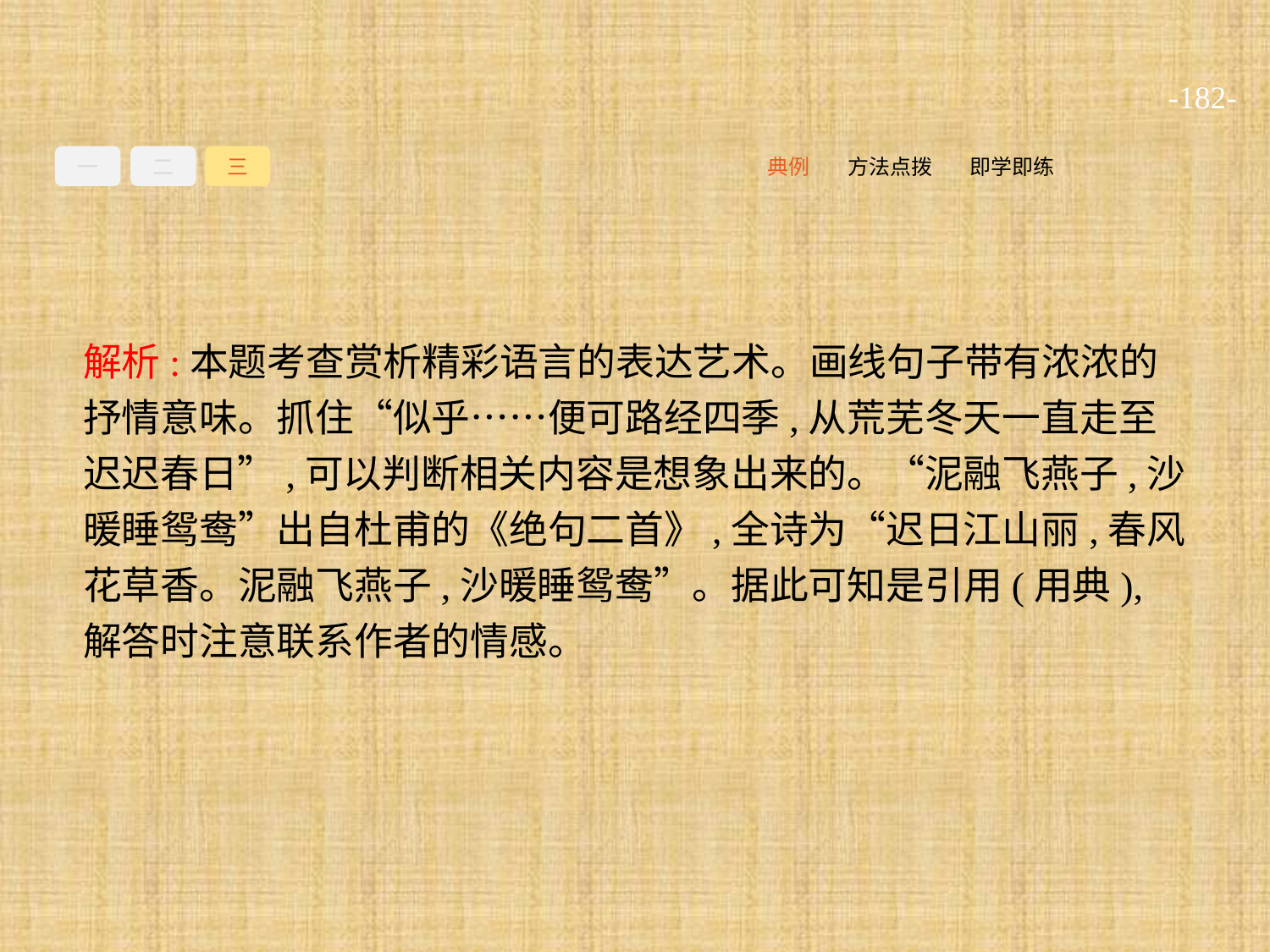

-182-
一
二
三
即学即练
方法点拨
典例
解析:本题考查赏析精彩语言的表达艺术。画线句子带有浓浓的抒情意味。抓住“似乎……便可路经四季,从荒芜冬天一直走至迟迟春日”,可以判断相关内容是想象出来的。“泥融飞燕子,沙暖睡鸳鸯”出自杜甫的《绝句二首》,全诗为“迟日江山丽,春风花草香。泥融飞燕子,沙暖睡鸳鸯”。据此可知是引用(用典),解答时注意联系作者的情感。